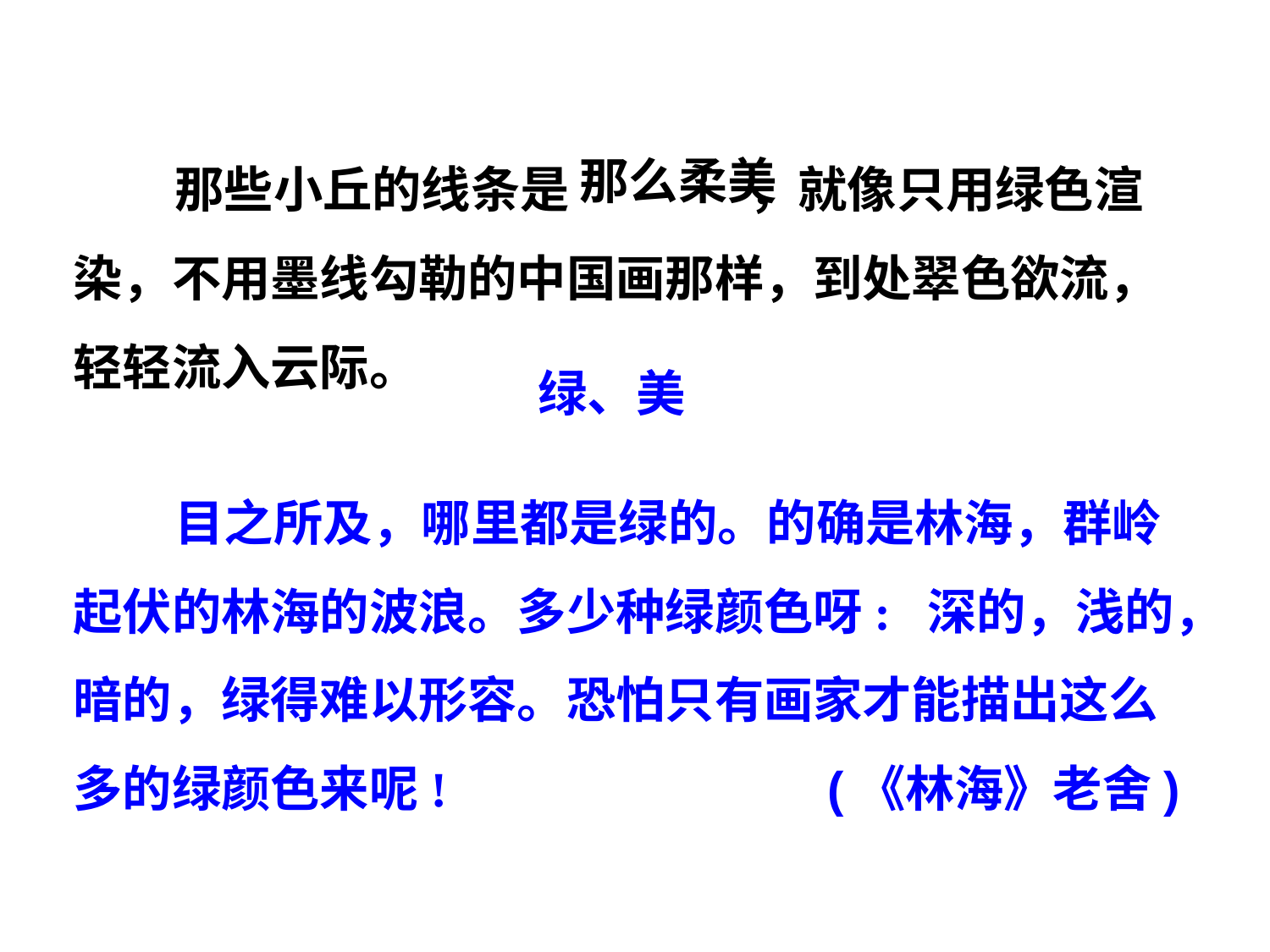

那些小丘的线条是                ，就像只用绿色渲
染，不用墨线勾勒的中国画那样，到处翠色欲流，
轻轻流入云际。
那么柔美
绿、美
        目之所及，哪里都是绿的。的确是林海，群岭
起伏的林海的波浪。多少种绿颜色呀:  深的，浅的，暗的，绿得难以形容。恐怕只有画家才能描出这么
多的绿颜色来呢!                               (《林海》老舍)